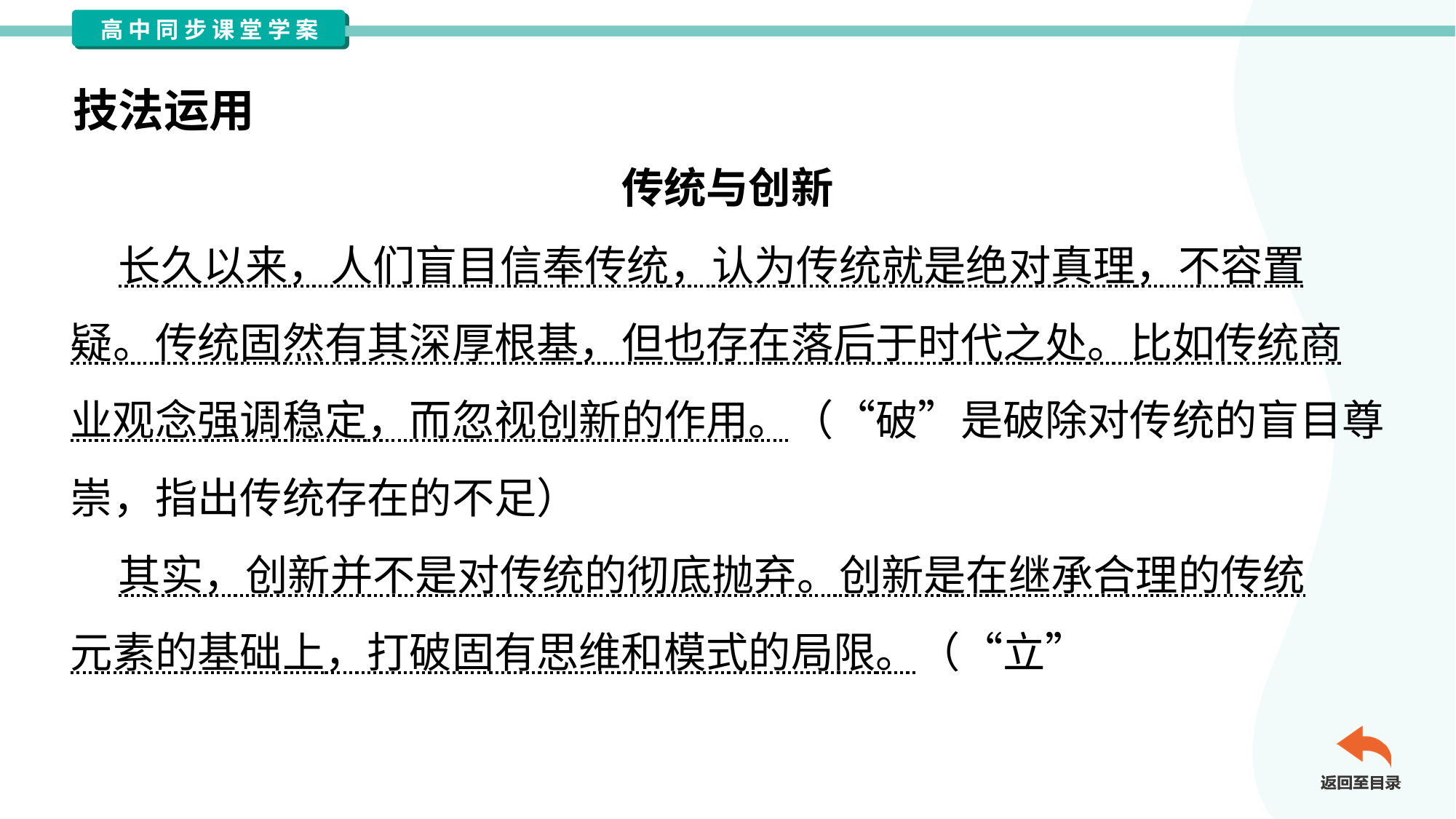

技法运用
传统与创新
    长久以来，人们盲目信奉传统，认为传统就是绝对真理，不容置
疑。传统固然有其深厚根基，但也存在落后于时代之处。比如传统商
业观念强调稳定，而忽视创新的作用。（“破”是破除对传统的盲目尊
崇，指出传统存在的不足）
    其实，创新并不是对传统的彻底抛弃。创新是在继承合理的传统
元素的基础上，打破固有思维和模式的局限。（“立”